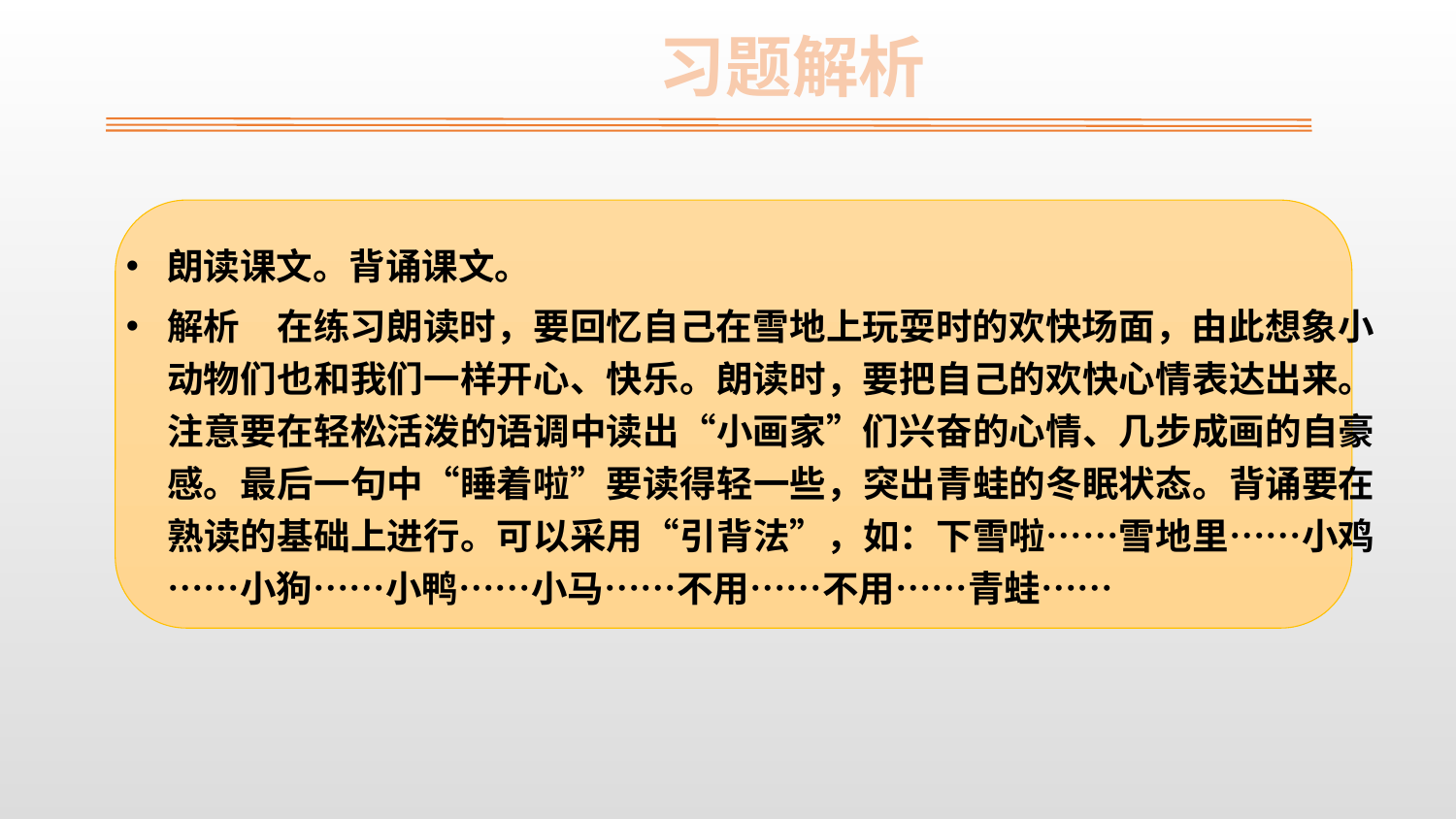

习题解析

朗读课文。背诵课文。
解析　在练习朗读时，要回忆自己在雪地上玩耍时的欢快场面，由此想象小动物们也和我们一样开心、快乐。朗读时，要把自己的欢快心情表达出来。注意要在轻松活泼的语调中读出“小画家”们兴奋的心情、几步成画的自豪感。最后一句中“睡着啦”要读得轻一些，突出青蛙的冬眠状态。背诵要在熟读的基础上进行。可以采用“引背法”，如：下雪啦……雪地里……小鸡……小狗……小鸭……小马……不用……不用……青蛙……